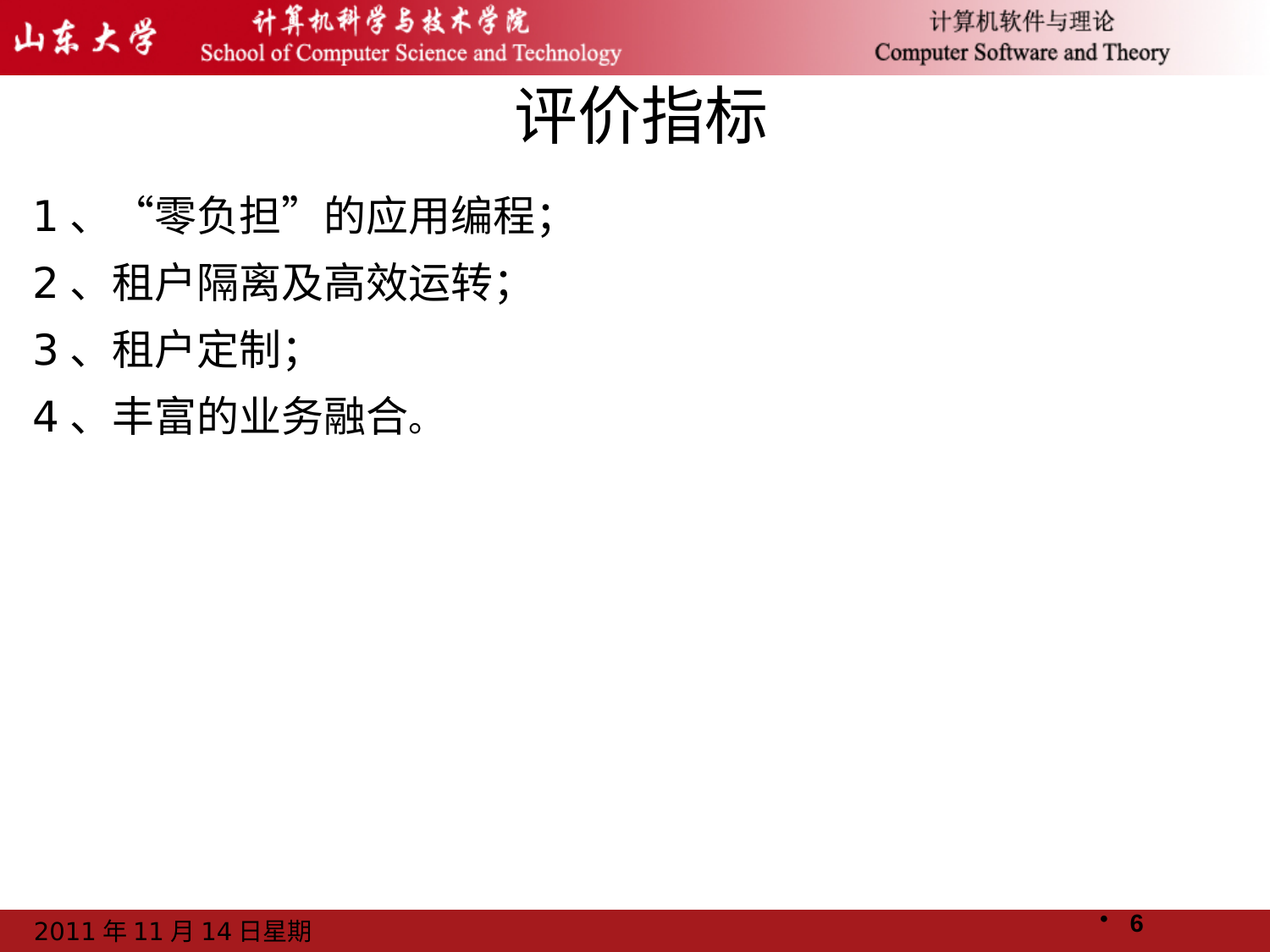

# 评价指标
1、“零负担”的应用编程；
2、租户隔离及高效运转；
3、租户定制；
4、丰富的业务融合。
6
2011年11月14日星期一